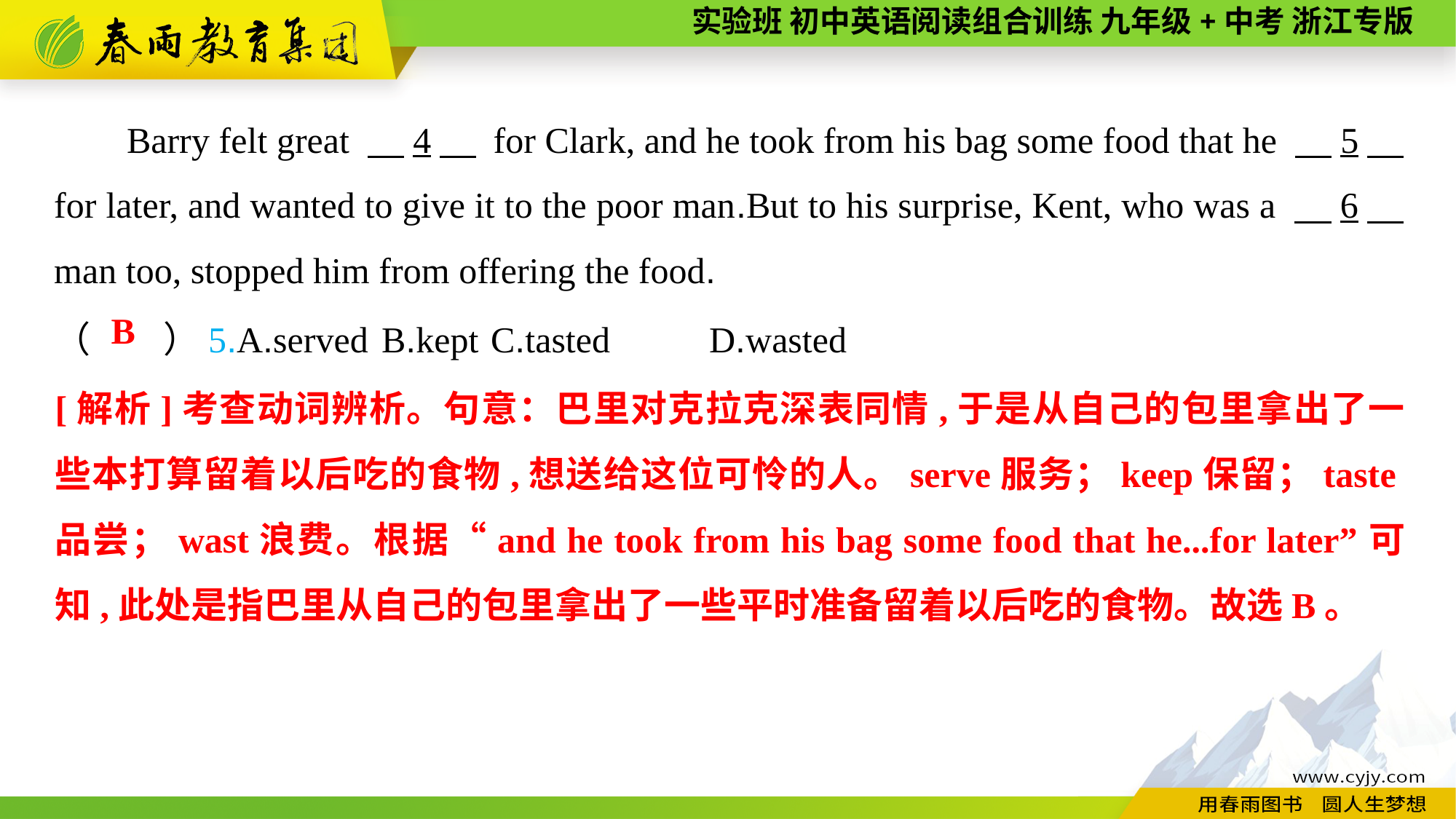

Barry felt great 　4　 for Clark, and he took from his bag some food that he 　5　 for later, and wanted to give it to the poor man.But to his surprise, Kent, who was a 　6　 man too, stopped him from offering the food.
（　　）5.A.served	B.kept	C.tasted	D.wasted
B
[解析]考查动词辨析。句意：巴里对克拉克深表同情,于是从自己的包里拿出了一些本打算留着以后吃的食物,想送给这位可怜的人。serve服务；keep保留；taste品尝；wast浪费。根据“and he took from his bag some food that he...for later”可知,此处是指巴里从自己的包里拿出了一些平时准备留着以后吃的食物。故选B。